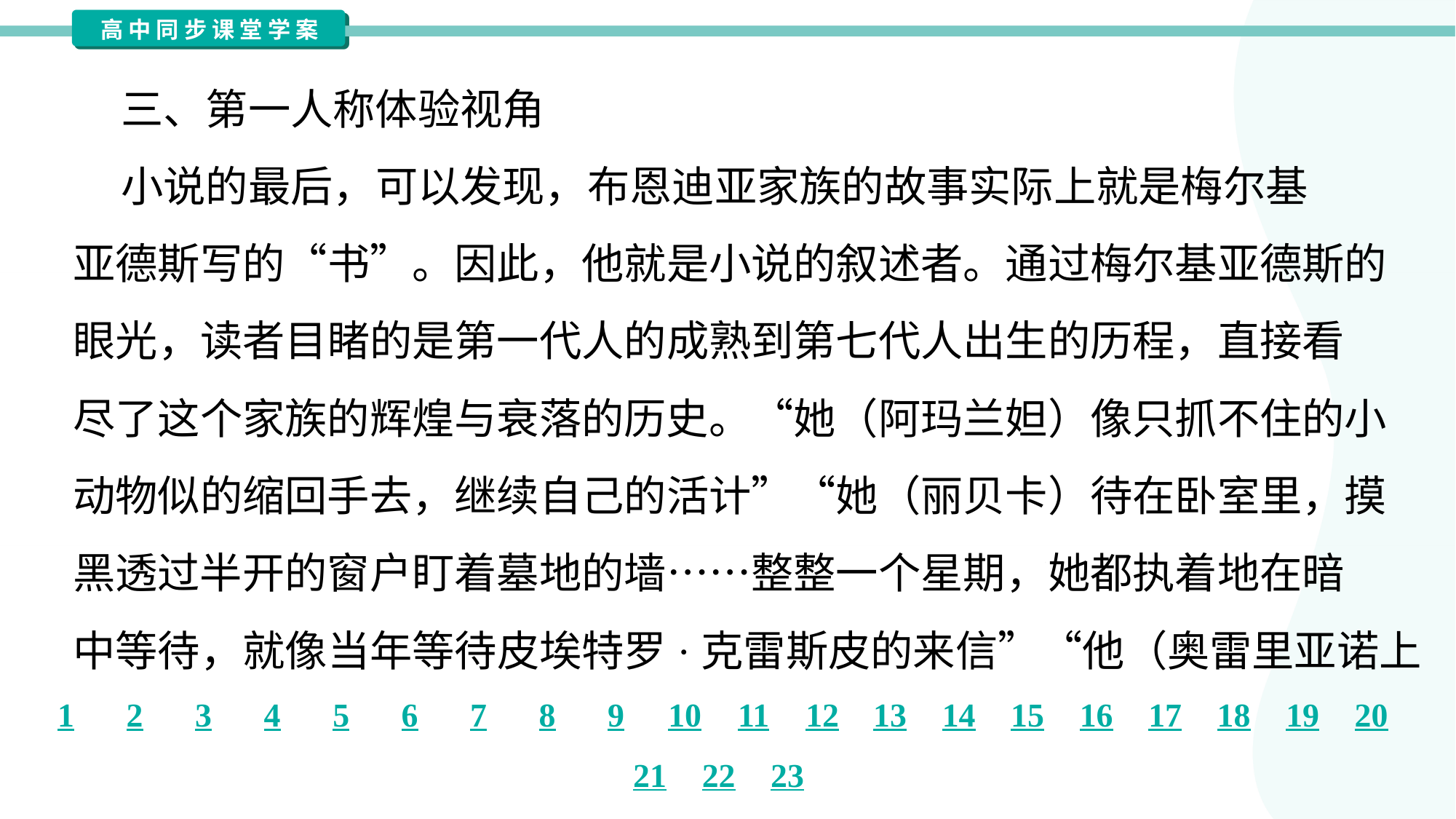

三、第一人称体验视角
    小说的最后，可以发现，布恩迪亚家族的故事实际上就是梅尔基
亚德斯写的“书”。因此，他就是小说的叙述者。通过梅尔基亚德斯的
眼光，读者目睹的是第一代人的成熟到第七代人出生的历程，直接看
尽了这个家族的辉煌与衰落的历史。“她（阿玛兰妲）像只抓不住的小
动物似的缩回手去，继续自己的活计”“她（丽贝卡）待在卧室里，摸
黑透过半开的窗户盯着墓地的墙……整整一个星期，她都执着地在暗
中等待，就像当年等待皮埃特罗·克雷斯皮的来信”“他（奥雷里亚诺上